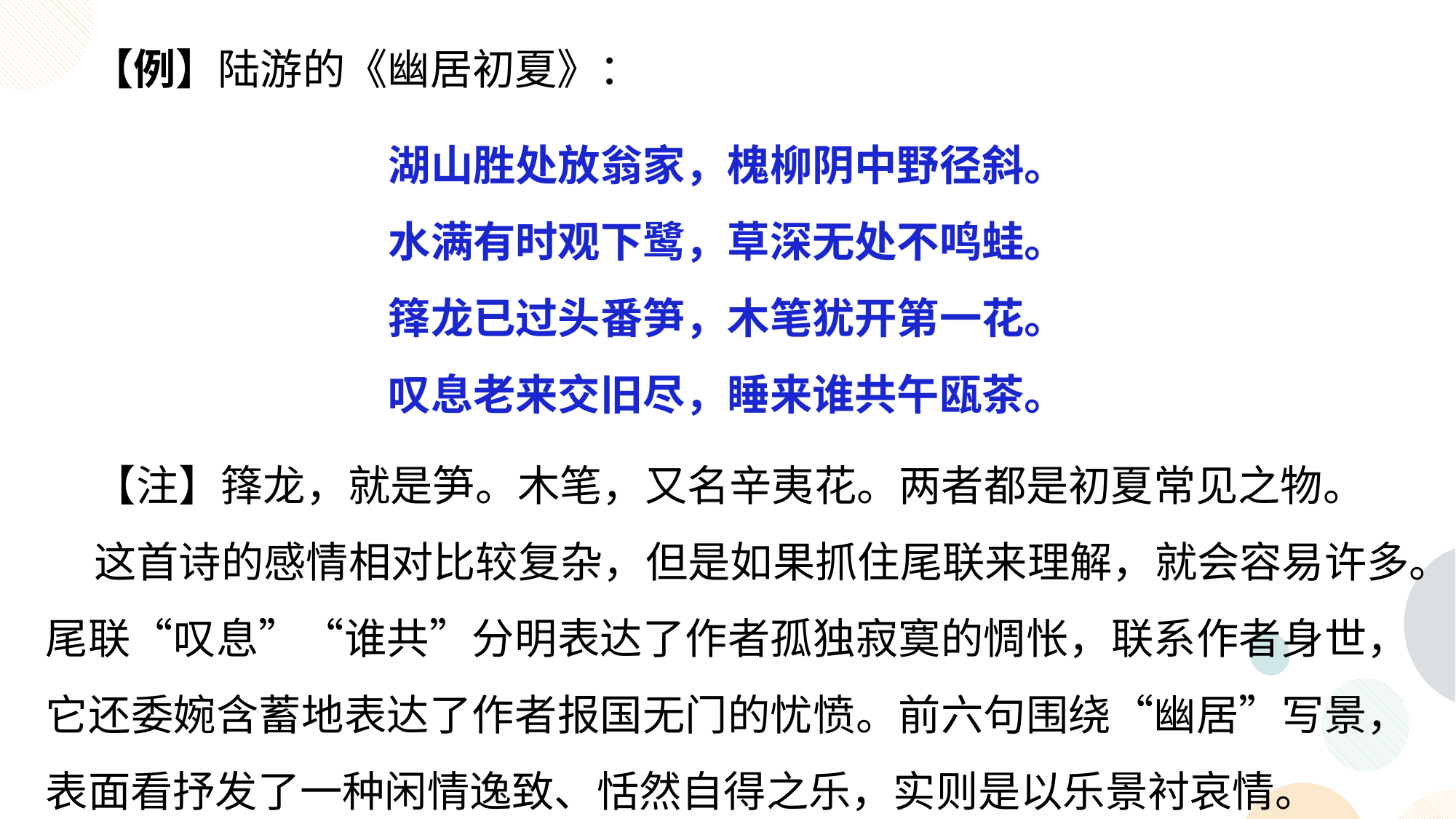

【例】陆游的《幽居初夏》：
湖山胜处放翁家，槐柳阴中野径斜。
水满有时观下鹭，草深无处不鸣蛙。
箨龙已过头番笋，木笔犹开第一花。
叹息老来交旧尽，睡来谁共午瓯茶。
    【注】箨龙，就是笋。木笔，又名辛夷花。两者都是初夏常见之物。
    这首诗的感情相对比较复杂，但是如果抓住尾联来理解，就会容易许多。尾联“叹息”“谁共”分明表达了作者孤独寂寞的惆怅，联系作者身世，它还委婉含蓄地表达了作者报国无门的忧愤。前六句围绕“幽居”写景，表面看抒发了一种闲情逸致、恬然自得之乐，实则是以乐景衬哀情。